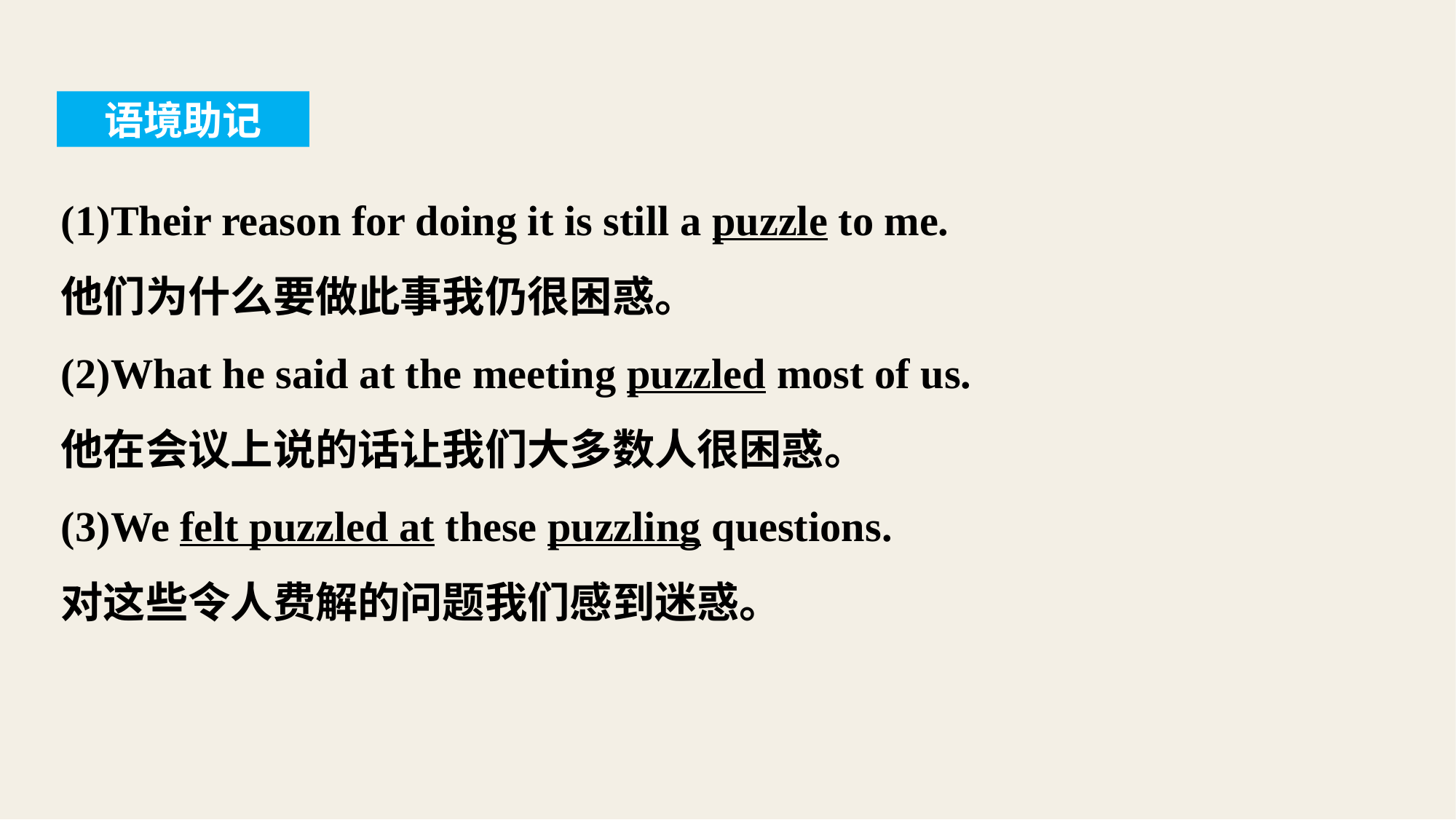

语境助记
(1)Their reason for doing it is still a puzzle to me.
他们为什么要做此事我仍很困惑。
(2)What he said at the meeting puzzled most of us.
他在会议上说的话让我们大多数人很困惑。
(3)We felt puzzled at these puzzling questions.
对这些令人费解的问题我们感到迷惑。